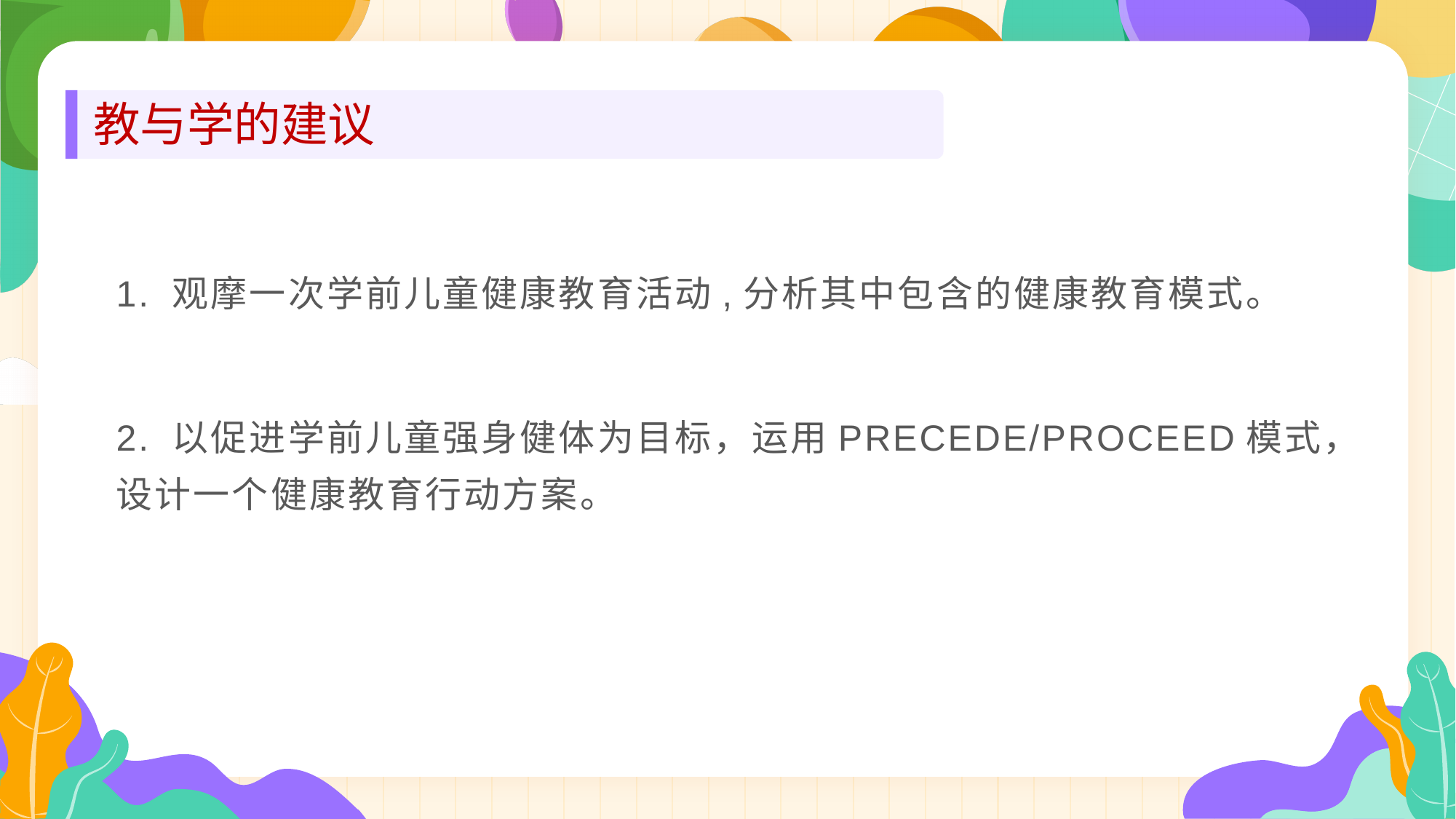

教与学的建议
1. 观摩一次学前儿童健康教育活动,分析其中包含的健康教育模式。

2. 以促进学前儿童强身健体为目标，运用PRECEDE/PROCEED模式，设计一个健康教育行动方案。